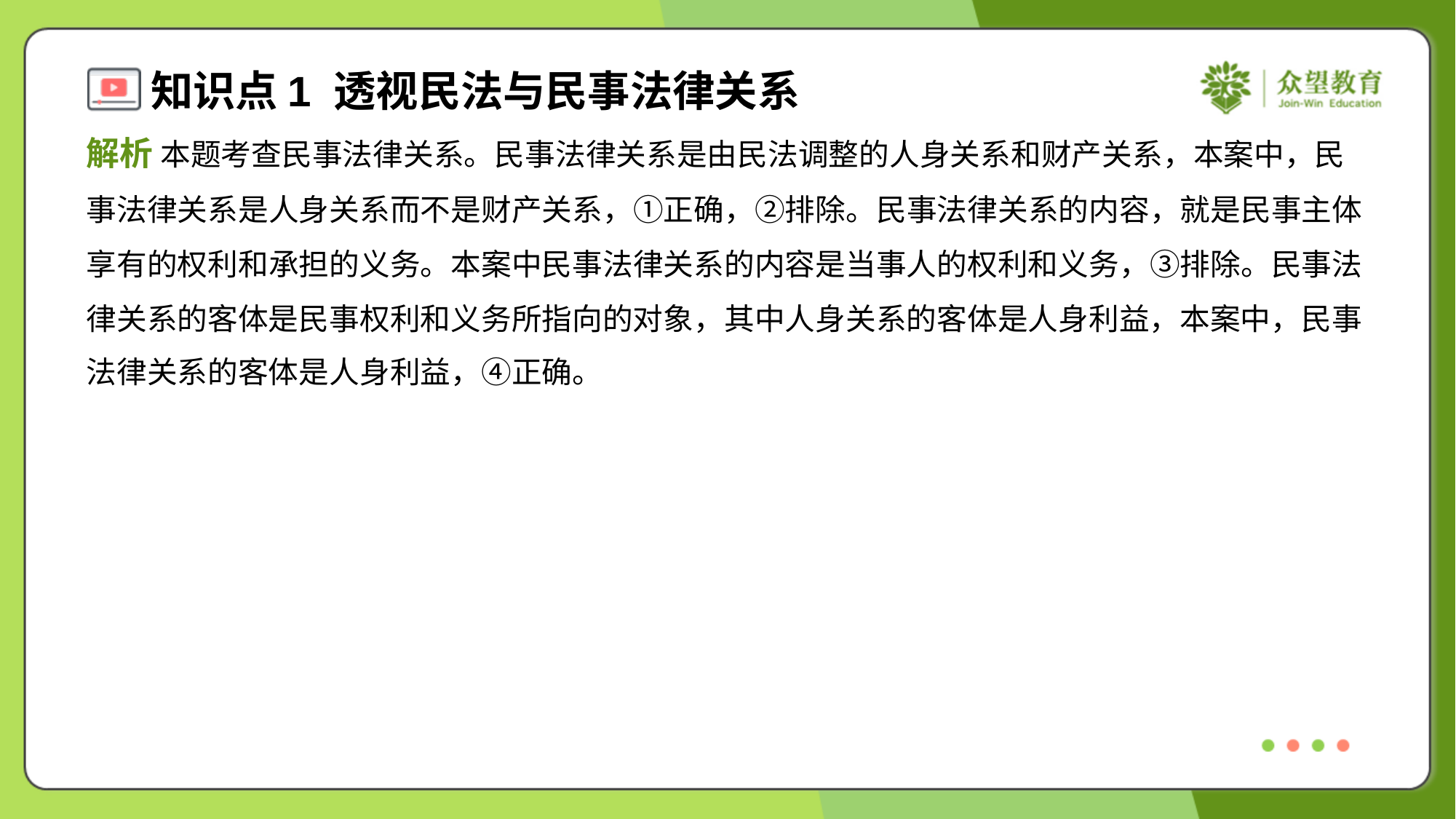

解析 本题考查民事法律关系。民事法律关系是由民法调整的人身关系和财产关系，本案中，民
事法律关系是人身关系而不是财产关系，①正确，②排除。民事法律关系的内容，就是民事主体
享有的权利和承担的义务。本案中民事法律关系的内容是当事人的权利和义务，③排除。民事法
律关系的客体是民事权利和义务所指向的对象，其中人身关系的客体是人身利益，本案中，民事
法律关系的客体是人身利益，④正确。